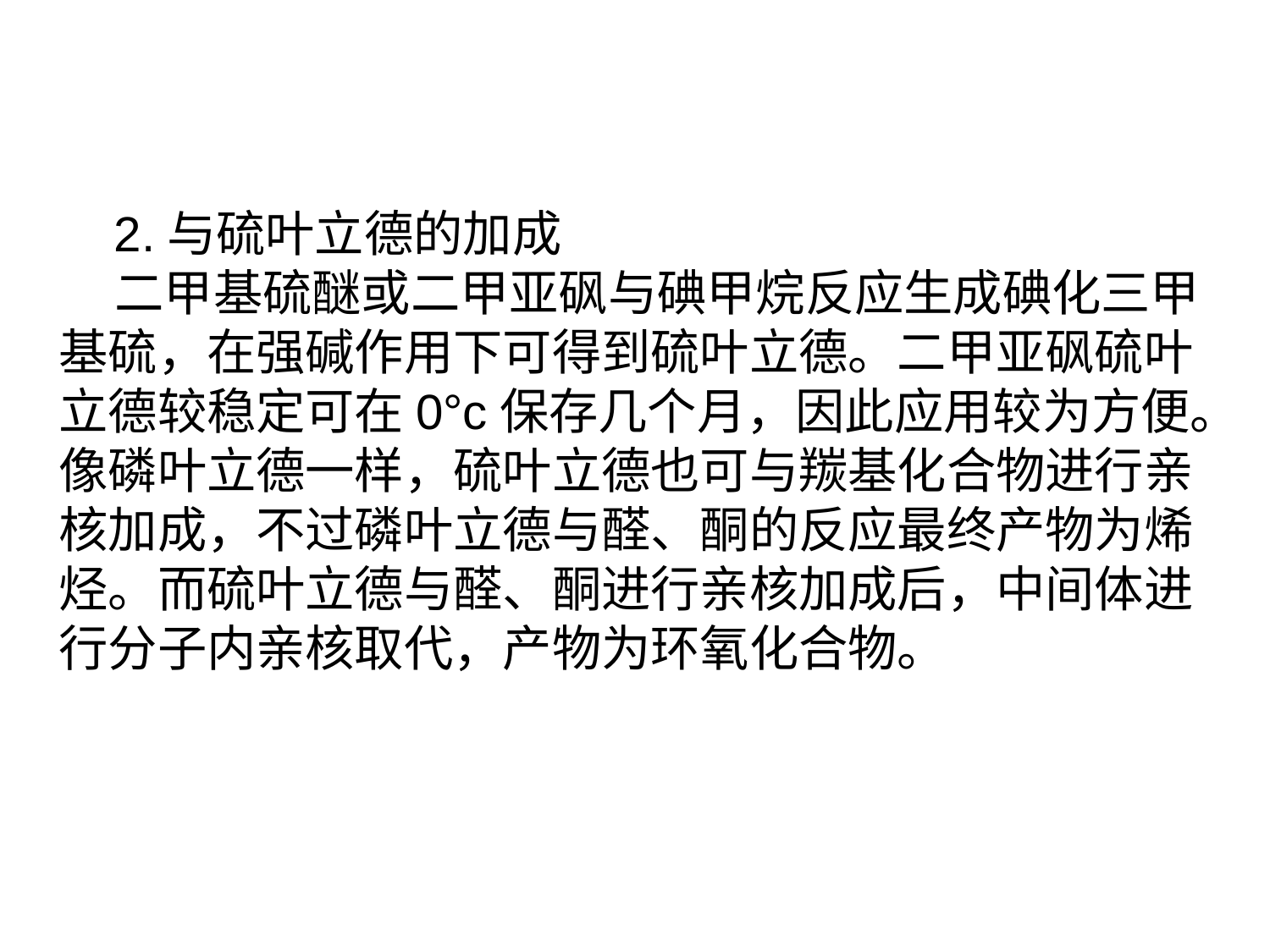

2.与硫叶立德的加成
    二甲基硫醚或二甲亚砜与碘甲烷反应生成碘化三甲基硫，在强碱作用下可得到硫叶立德。二甲亚砜硫叶立德较稳定可在0°c保存几个月，因此应用较为方便。像磷叶立德一样，硫叶立德也可与羰基化合物进行亲核加成，不过磷叶立德与醛、酮的反应最终产物为烯烃。而硫叶立德与醛、酮进行亲核加成后，中间体进行分子内亲核取代，产物为环氧化合物。